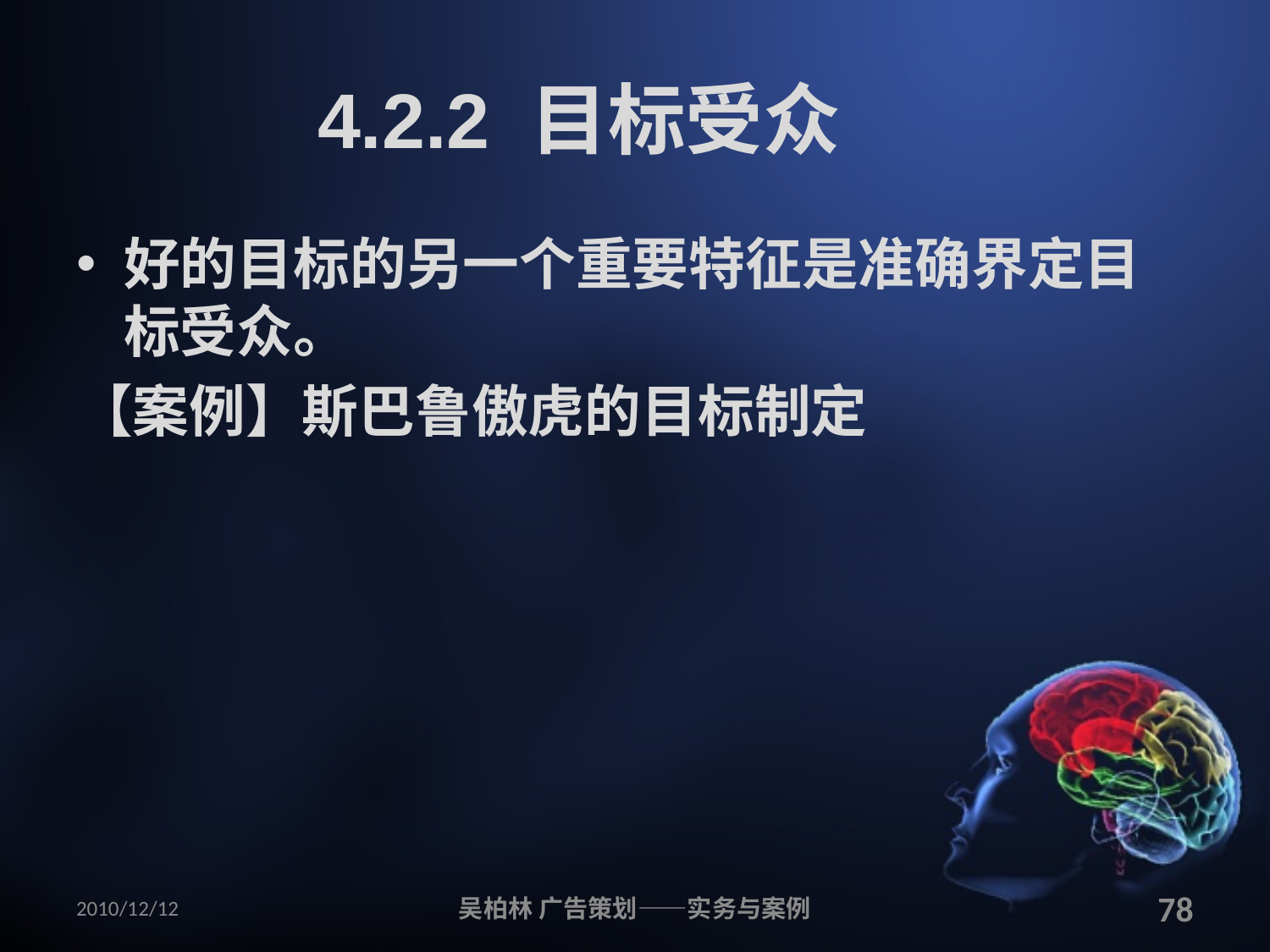

# 4.2.2 目标受众
好的目标的另一个重要特征是准确界定目标受众。
【案例】斯巴鲁傲虎的目标制定

2010/12/12
吴柏林 广告策划——实务与案例
78